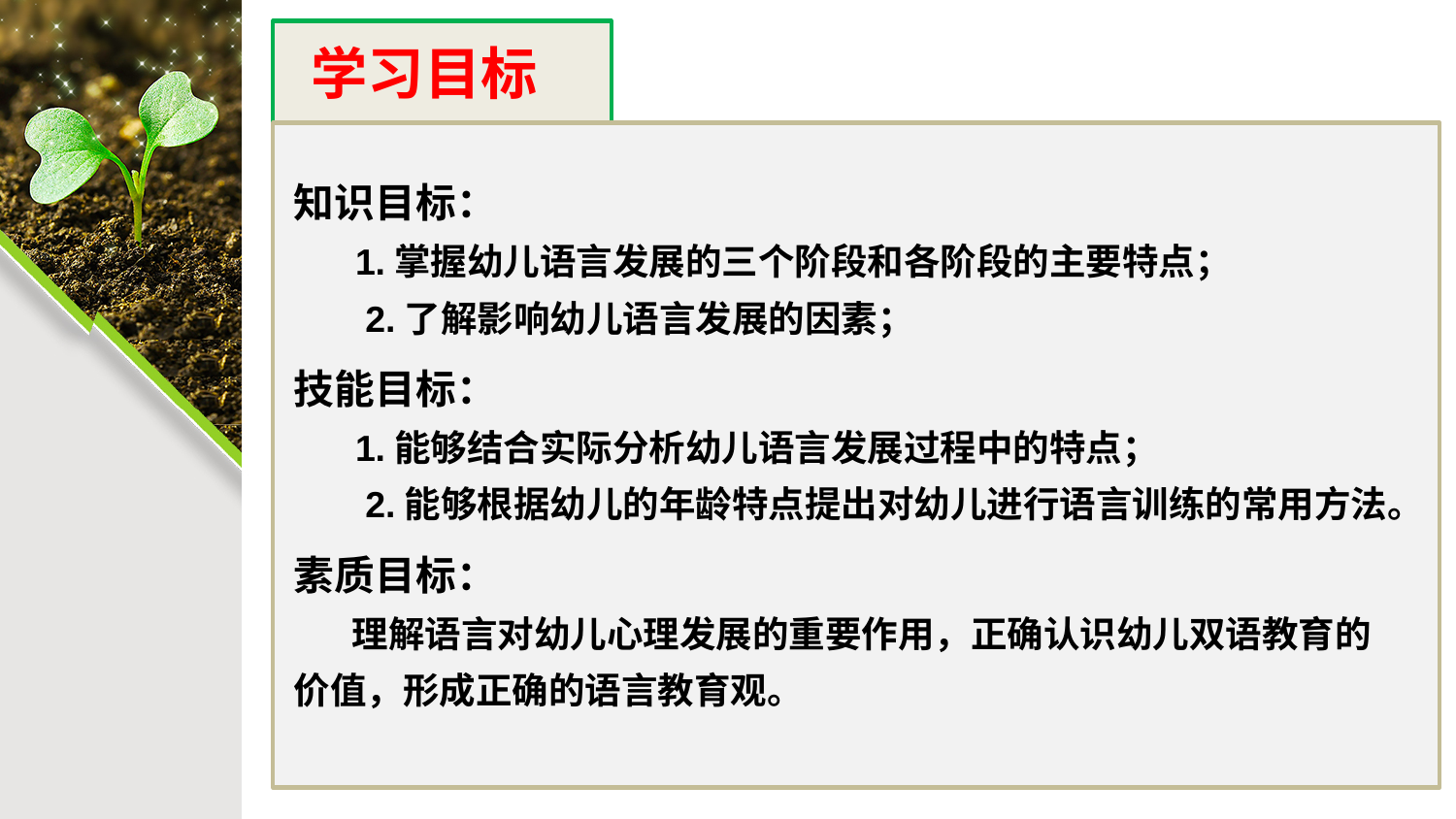

学习目标

知识目标：
      1.掌握幼儿语言发展的三个阶段和各阶段的主要特点；
       2.了解影响幼儿语言发展的因素；
技能目标：
      1.能够结合实际分析幼儿语言发展过程中的特点；
       2.能够根据幼儿的年龄特点提出对幼儿进行语言训练的常用方法。
素质目标：
      理解语言对幼儿心理发展的重要作用，正确认识幼儿双语教育的价值，形成正确的语言教育观。